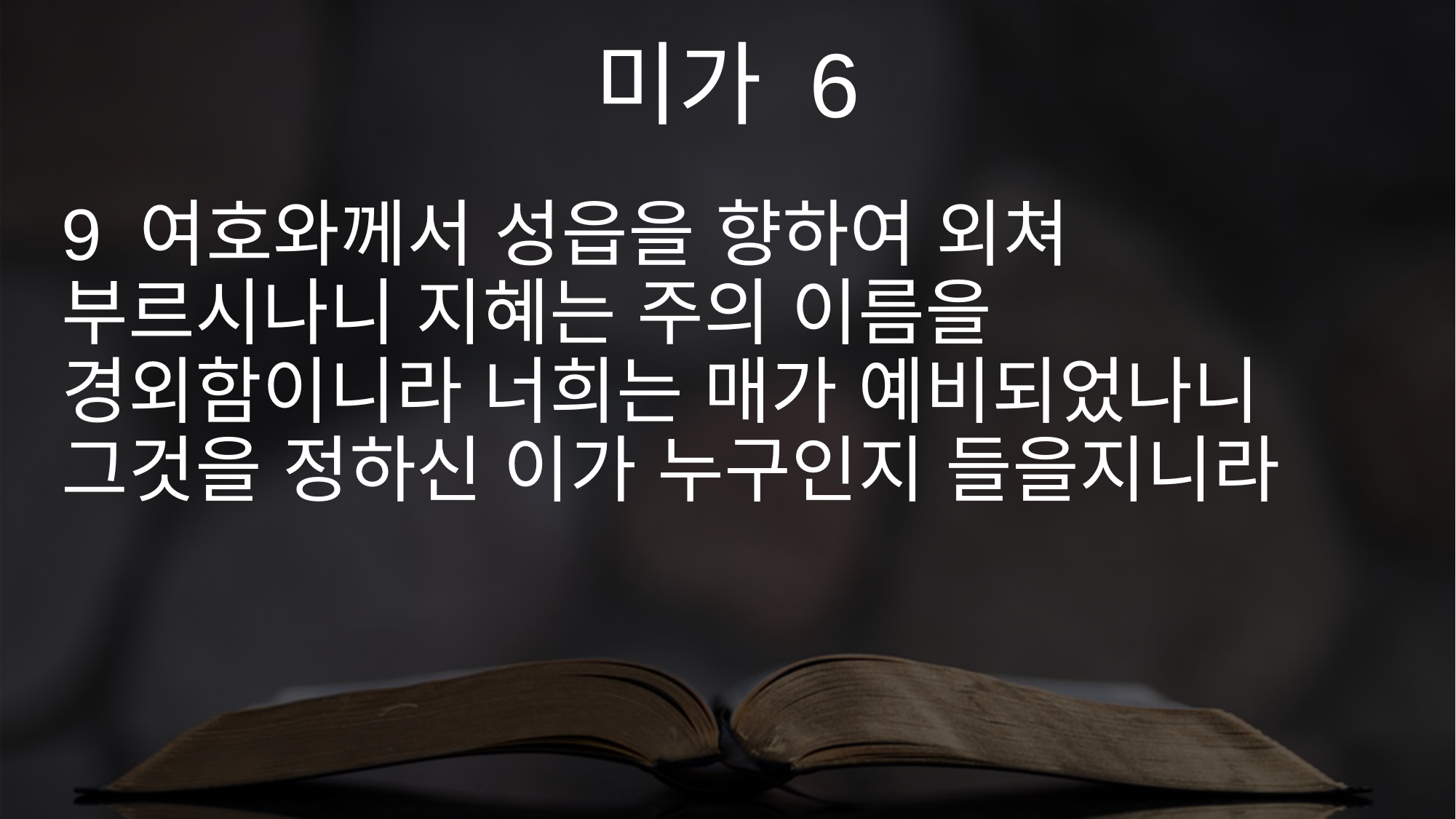

미가 6
9 여호와께서 성읍을 향하여 외쳐 부르시나니 지혜는 주의 이름을 경외함이니라 너희는 매가 예비되었나니 그것을 정하신 이가 누구인지 들을지니라